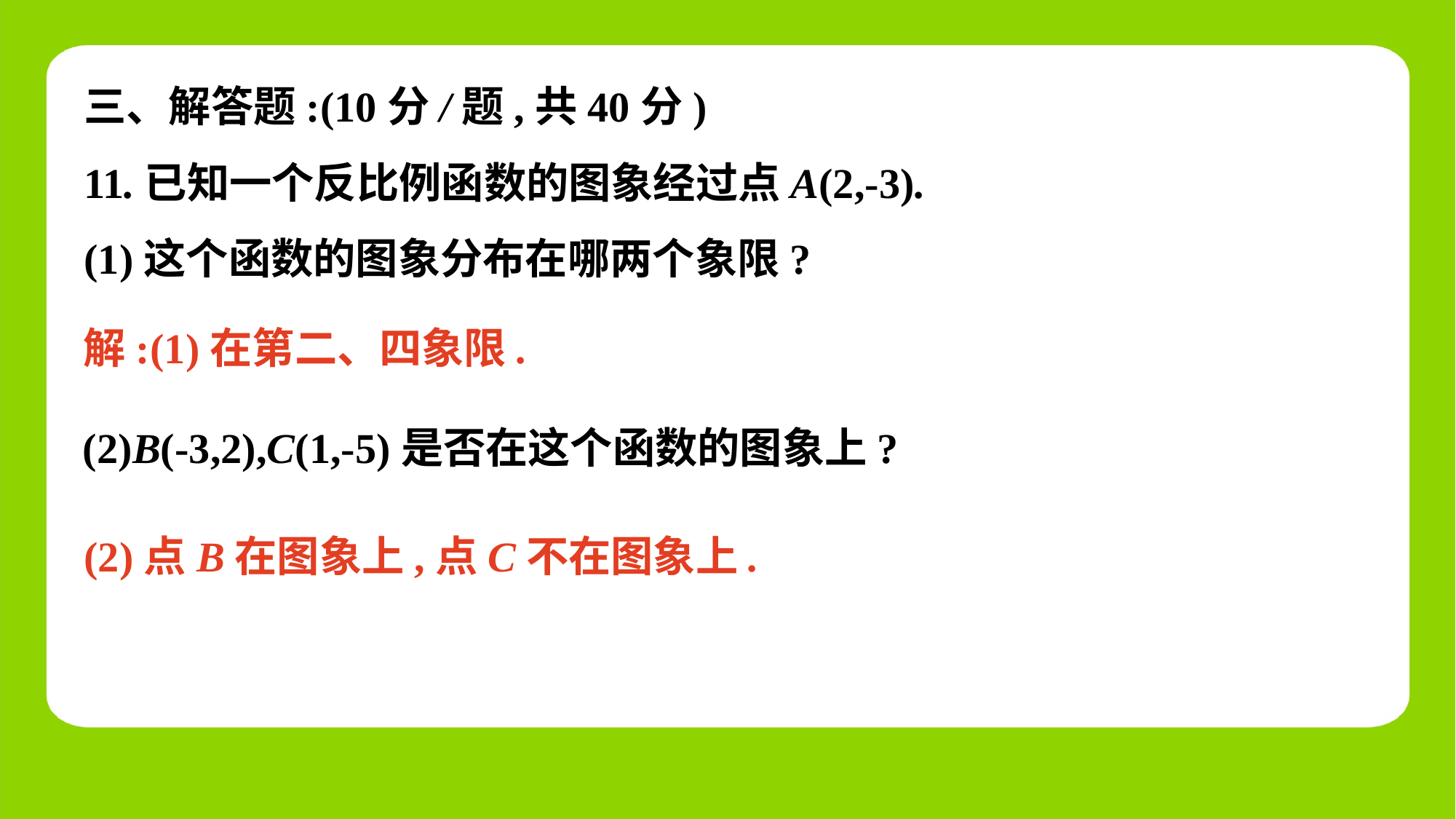

三、解答题:(10分/题,共40分)
11.已知一个反比例函数的图象经过点A(2,-3).
(1)这个函数的图象分布在哪两个象限?
解:(1)在第二、四象限.
(2)B(-3,2),C(1,-5)是否在这个函数的图象上?
(2)点B在图象上,点C不在图象上.